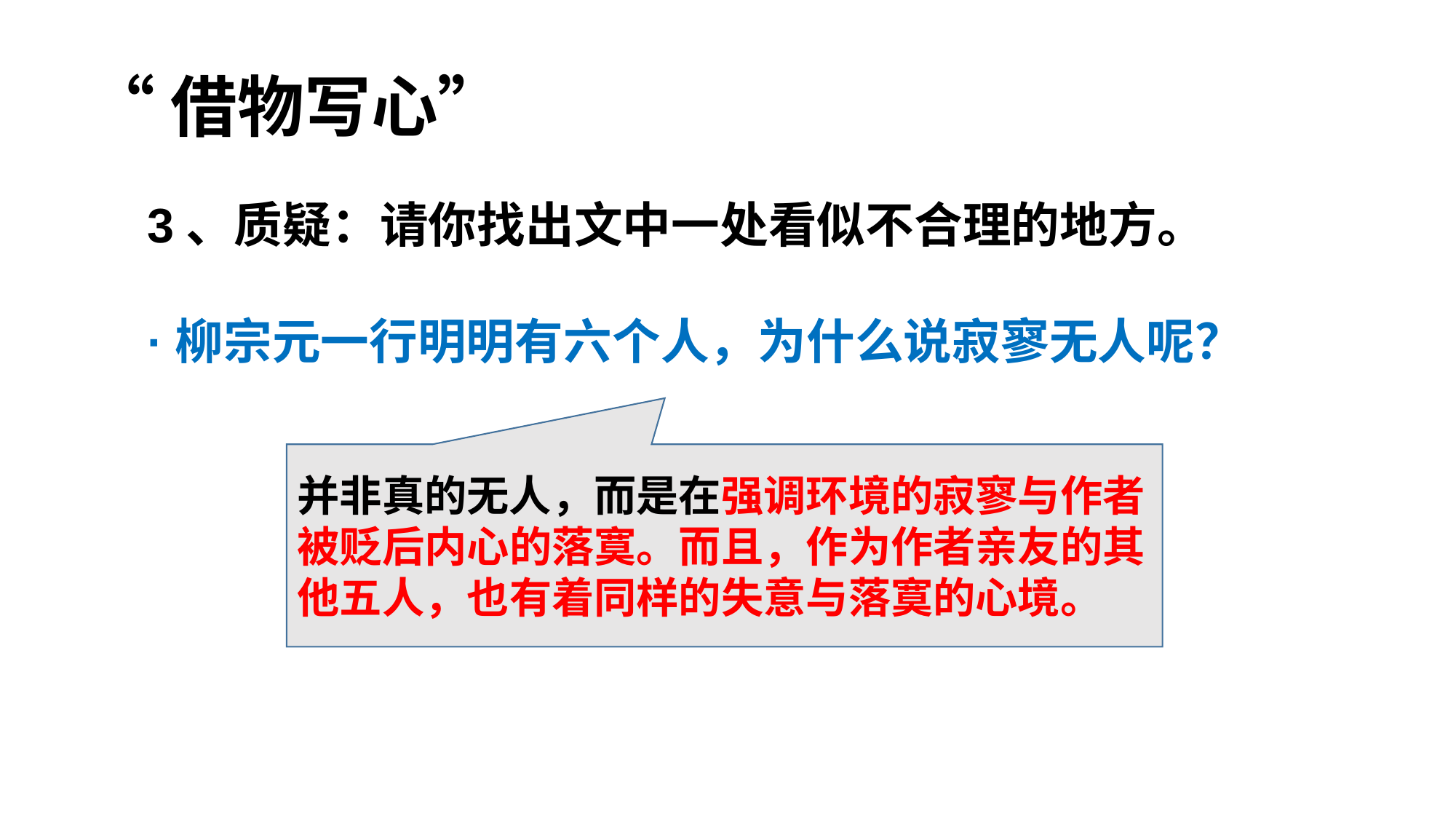

# “借物写心”
3、质疑：请你找出文中一处看似不合理的地方。

·柳宗元一行明明有六个人，为什么说寂寥无人呢？
并非真的无人，而是在强调环境的寂寥与作者被贬后内心的落寞。而且，作为作者亲友的其他五人，也有着同样的失意与落寞的心境。